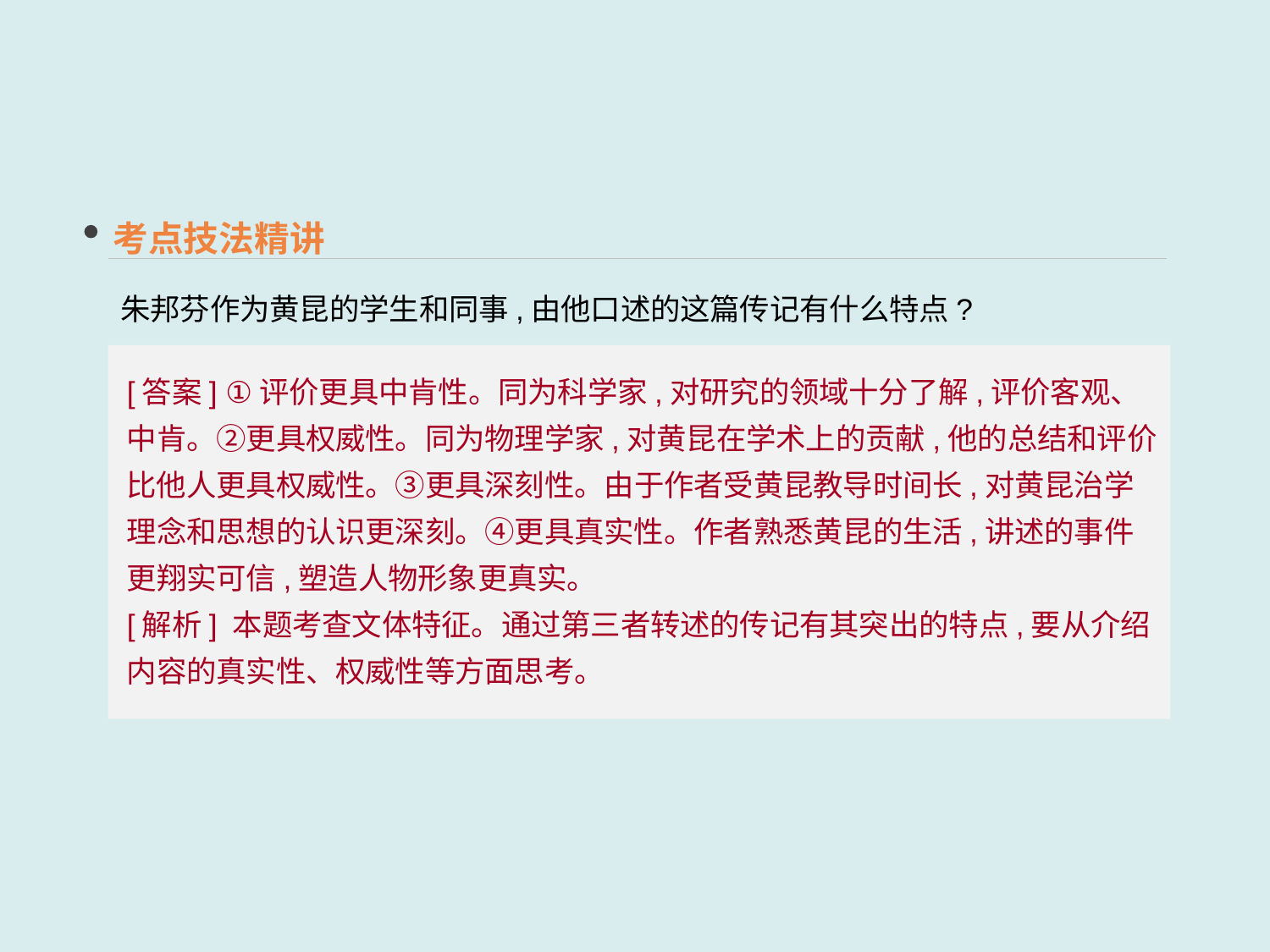

考点技法精讲

朱邦芬作为黄昆的学生和同事,由他口述的这篇传记有什么特点?

[答案] ①评价更具中肯性。同为科学家,对研究的领域十分了解,评价客观、中肯。②更具权威性。同为物理学家,对黄昆在学术上的贡献,他的总结和评价比他人更具权威性。③更具深刻性。由于作者受黄昆教导时间长,对黄昆治学理念和思想的认识更深刻。④更具真实性。作者熟悉黄昆的生活,讲述的事件更翔实可信,塑造人物形象更真实。
[解析] 本题考查文体特征。通过第三者转述的传记有其突出的特点,要从介绍内容的真实性、权威性等方面思考。